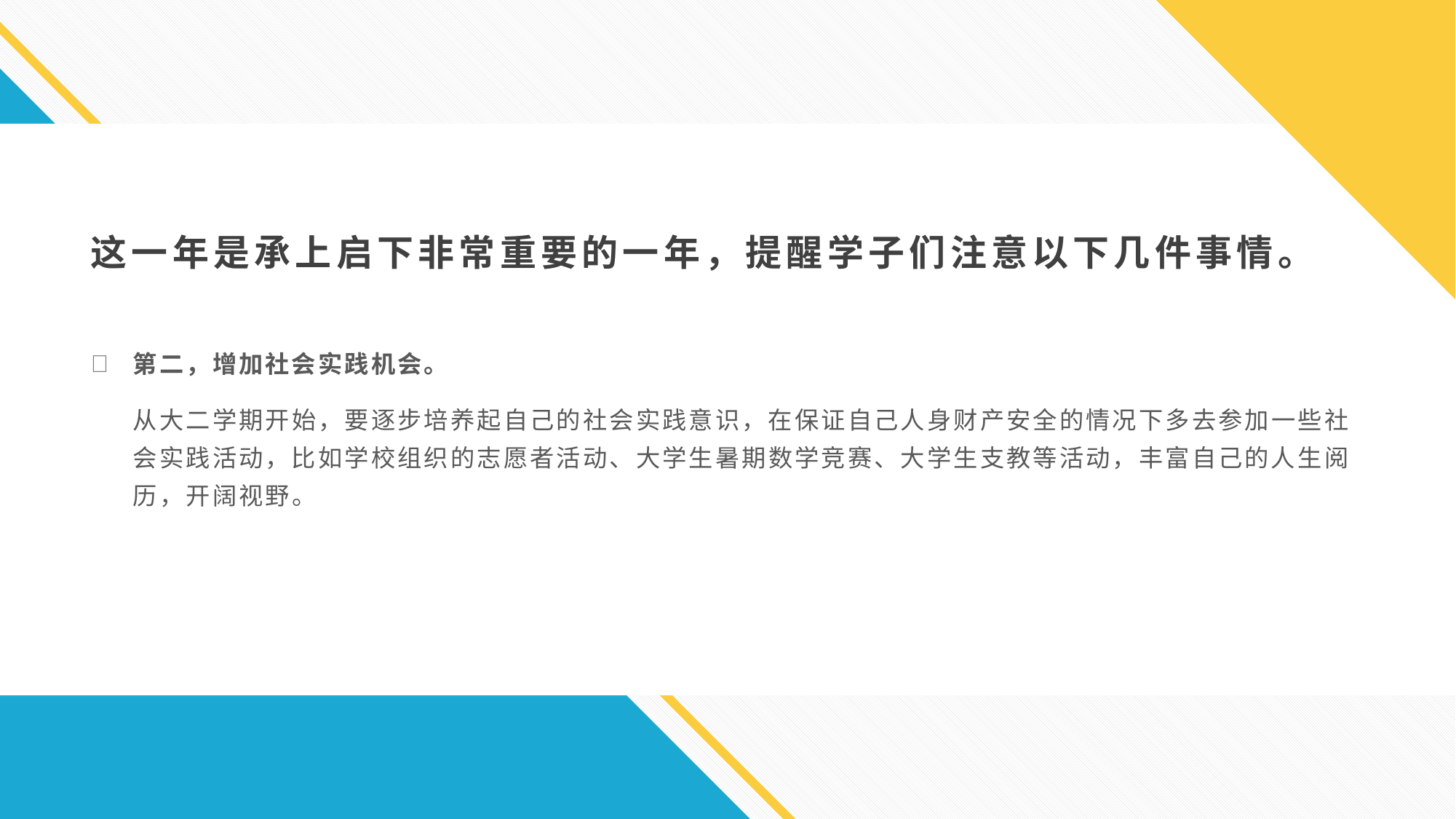

这一年是承上启下非常重要的一年，提醒学子们注意以下几件事情。
第二，增加社会实践机会。
从大二学期开始，要逐步培养起自己的社会实践意识，在保证自己人身财产安全的情况下多去参加一些社会实践活动，比如学校组织的志愿者活动、大学生暑期数学竞赛、大学生支教等活动，丰富自己的人生阅历，开阔视野。